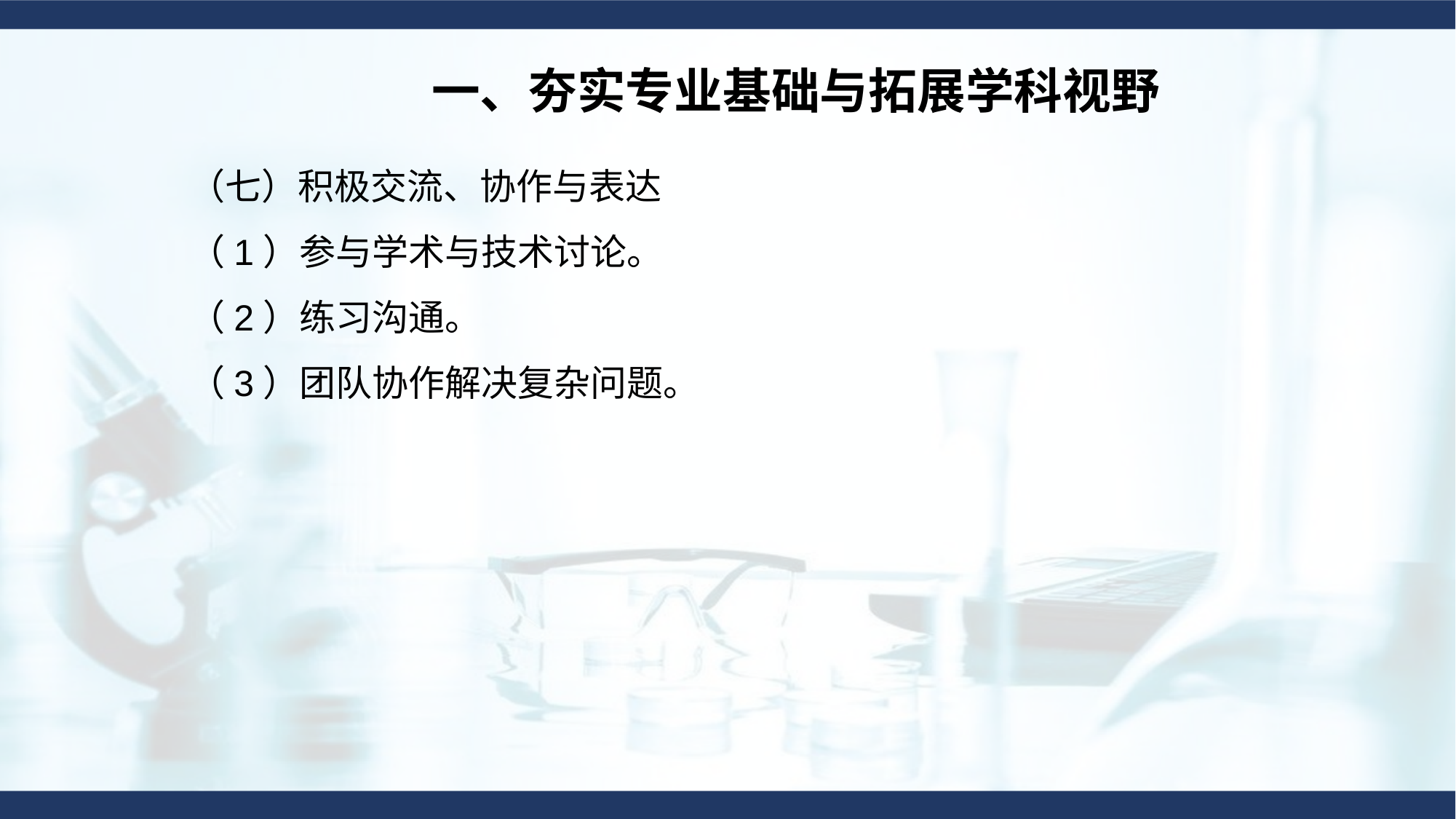

一、夯实专业基础与拓展学科视野
（七）积极交流、协作与表达
（1）参与学术与技术讨论。
（2）练习沟通。
（3）团队协作解决复杂问题。